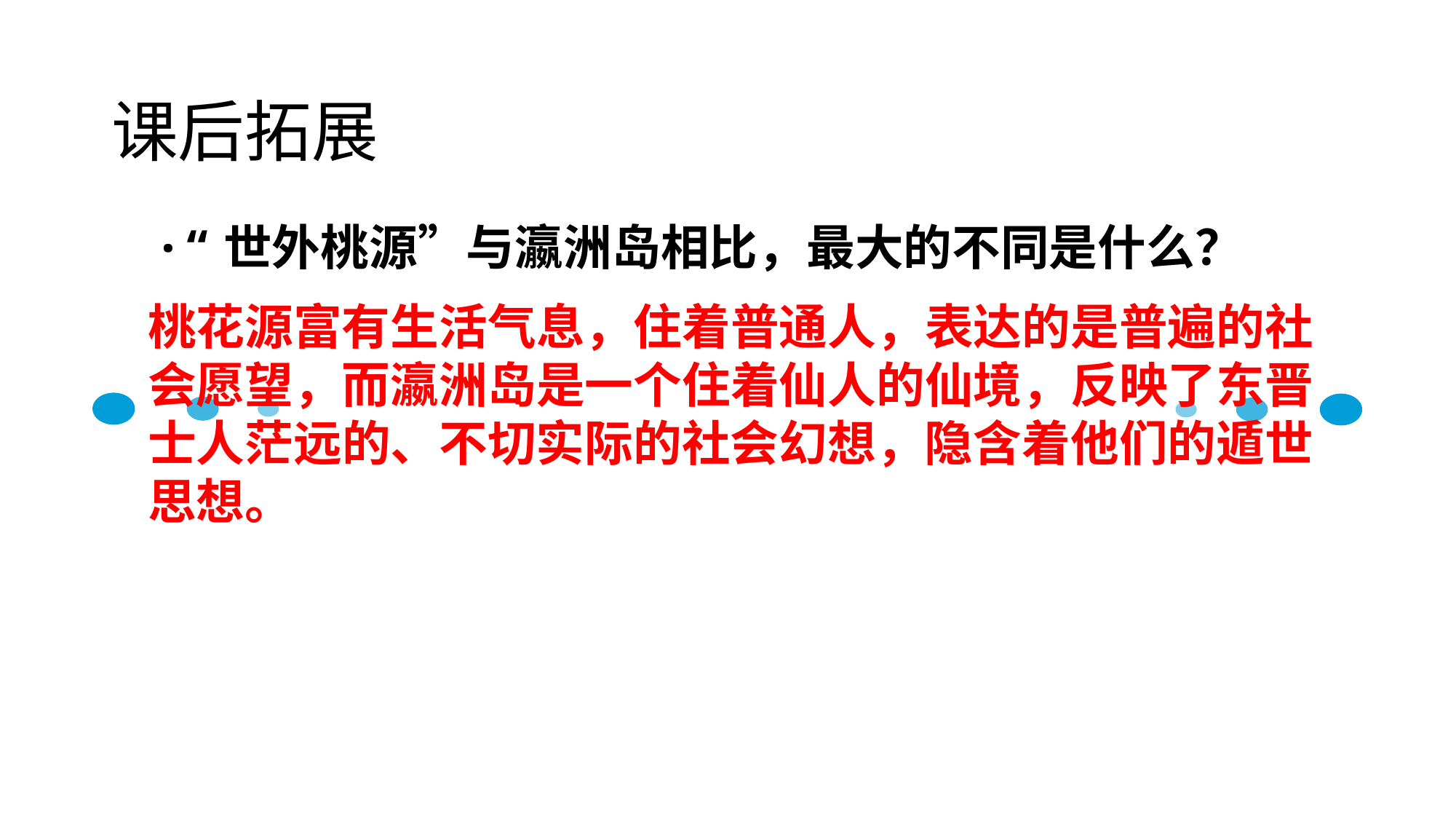

课后拓展

·“世外桃源”与瀛洲岛相比，最大的不同是什么？

桃花源富有生活气息，住着普通人，表达的是普遍的社会愿望，而瀛洲岛是一个住着仙人的仙境，反映了东晋士人茫远的、不切实际的社会幻想，隐含着他们的遁世思想。